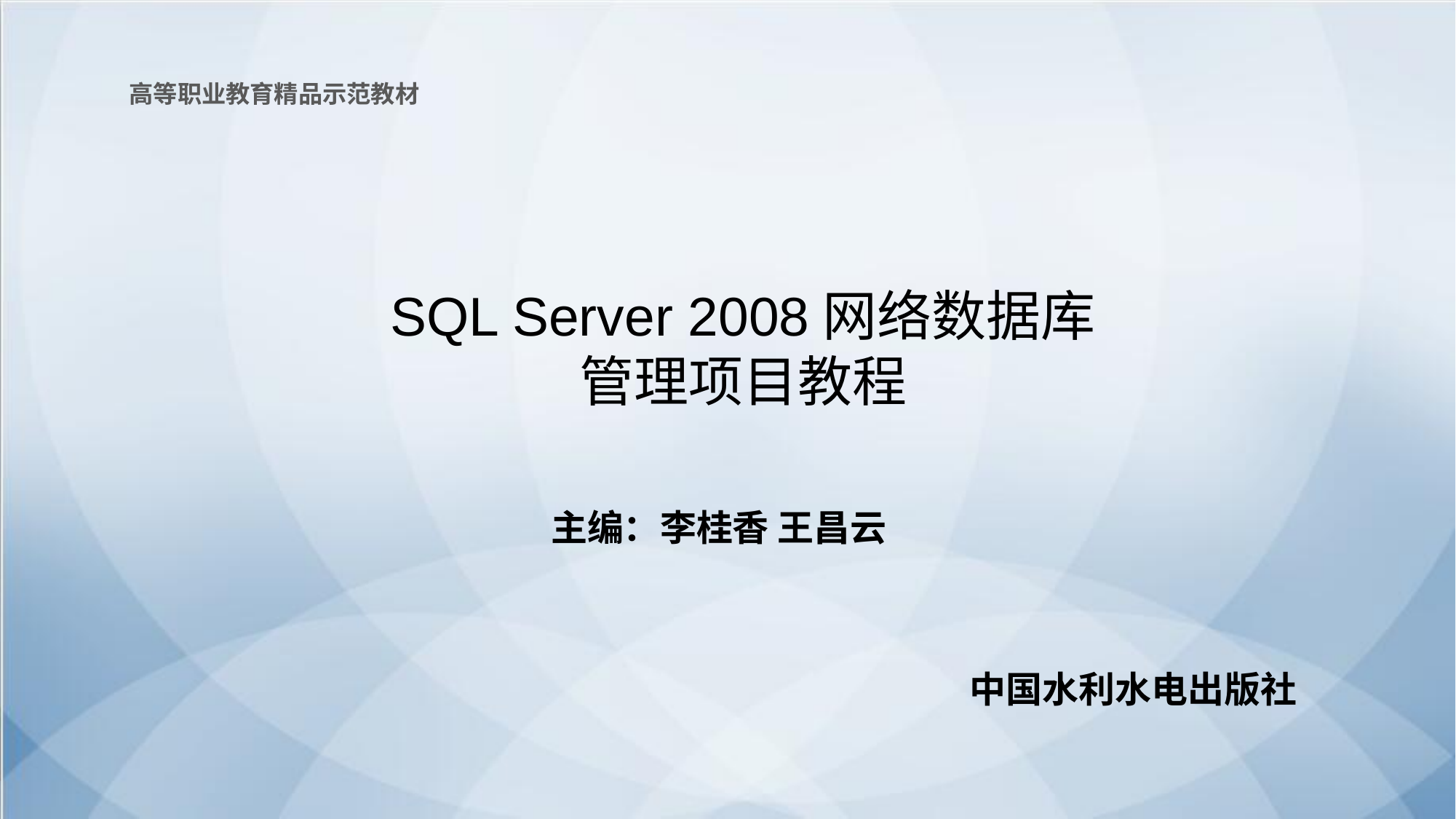

高等职业教育精品示范教材
SQL Server 2008网络数据库
管理项目教程
主编：李桂香 王昌云
中国水利水电出版社